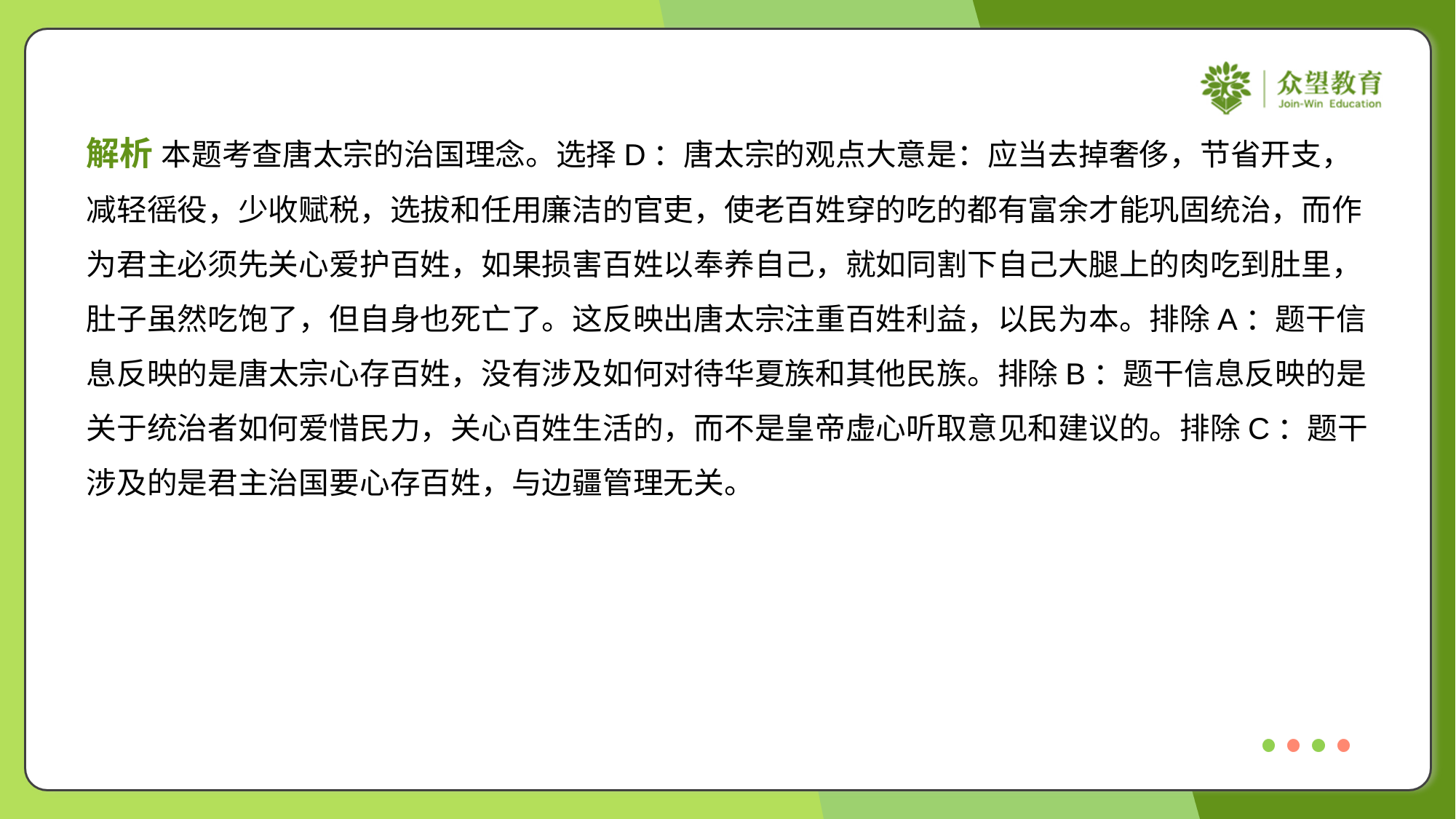

解析 本题考查唐太宗的治国理念。选择D：唐太宗的观点大意是：应当去掉奢侈，节省开支，
减轻徭役，少收赋税，选拔和任用廉洁的官吏，使老百姓穿的吃的都有富余才能巩固统治，而作
为君主必须先关心爱护百姓，如果损害百姓以奉养自己，就如同割下自己大腿上的肉吃到肚里，
肚子虽然吃饱了，但自身也死亡了。这反映出唐太宗注重百姓利益，以民为本。排除A：题干信
息反映的是唐太宗心存百姓，没有涉及如何对待华夏族和其他民族。排除B：题干信息反映的是
关于统治者如何爱惜民力，关心百姓生活的，而不是皇帝虚心听取意见和建议的。排除C：题干
涉及的是君主治国要心存百姓，与边疆管理无关。